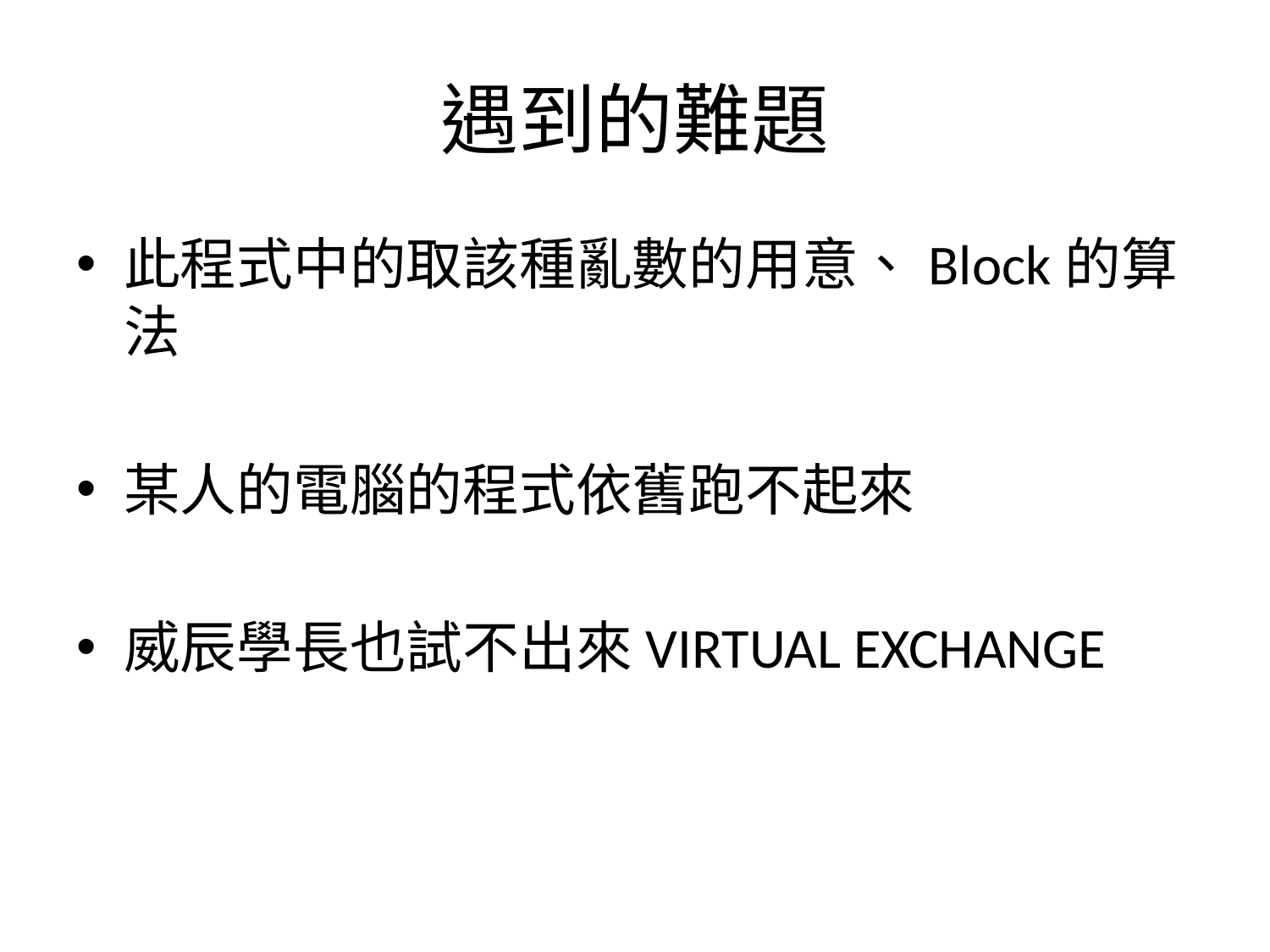

# 遇到的難題
此程式中的取該種亂數的用意、Block的算法

某人的電腦的程式依舊跑不起來

威辰學長也試不出來VIRTUAL EXCHANGE